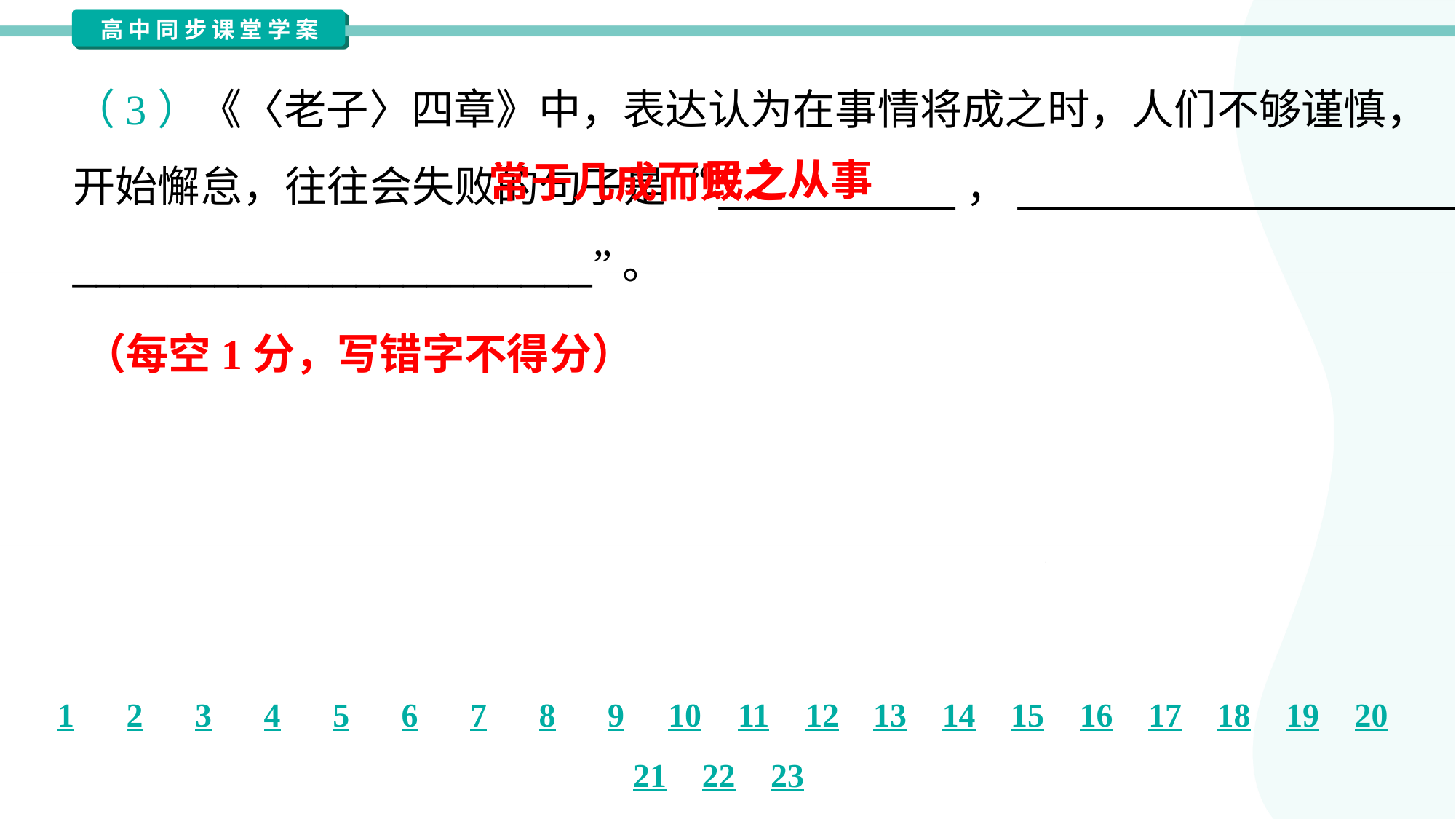

（3）《〈老子〉四章》中，表达认为在事情将成之时，人们不够谨慎，
开始懈怠，往往会失败的句子是“__________，____________________
______________________”。
                                          常于几成而败之
民之从事
（每空1分，写错字不得分）